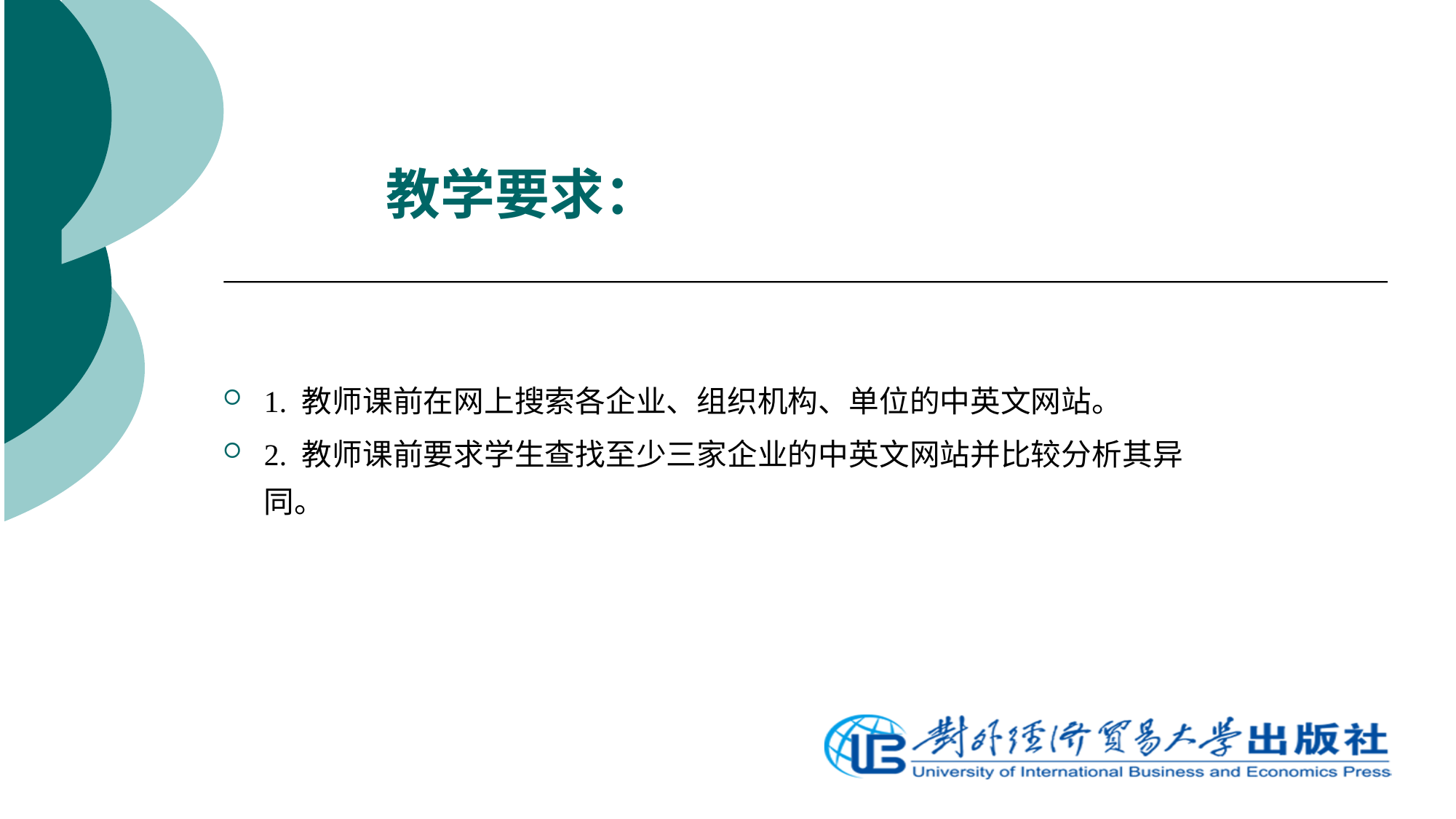

# 教学要求：
1. 教师课前在网上搜索各企业、组织机构、单位的中英文网站。
2. 教师课前要求学生查找至少三家企业的中英文网站并比较分析其异同。